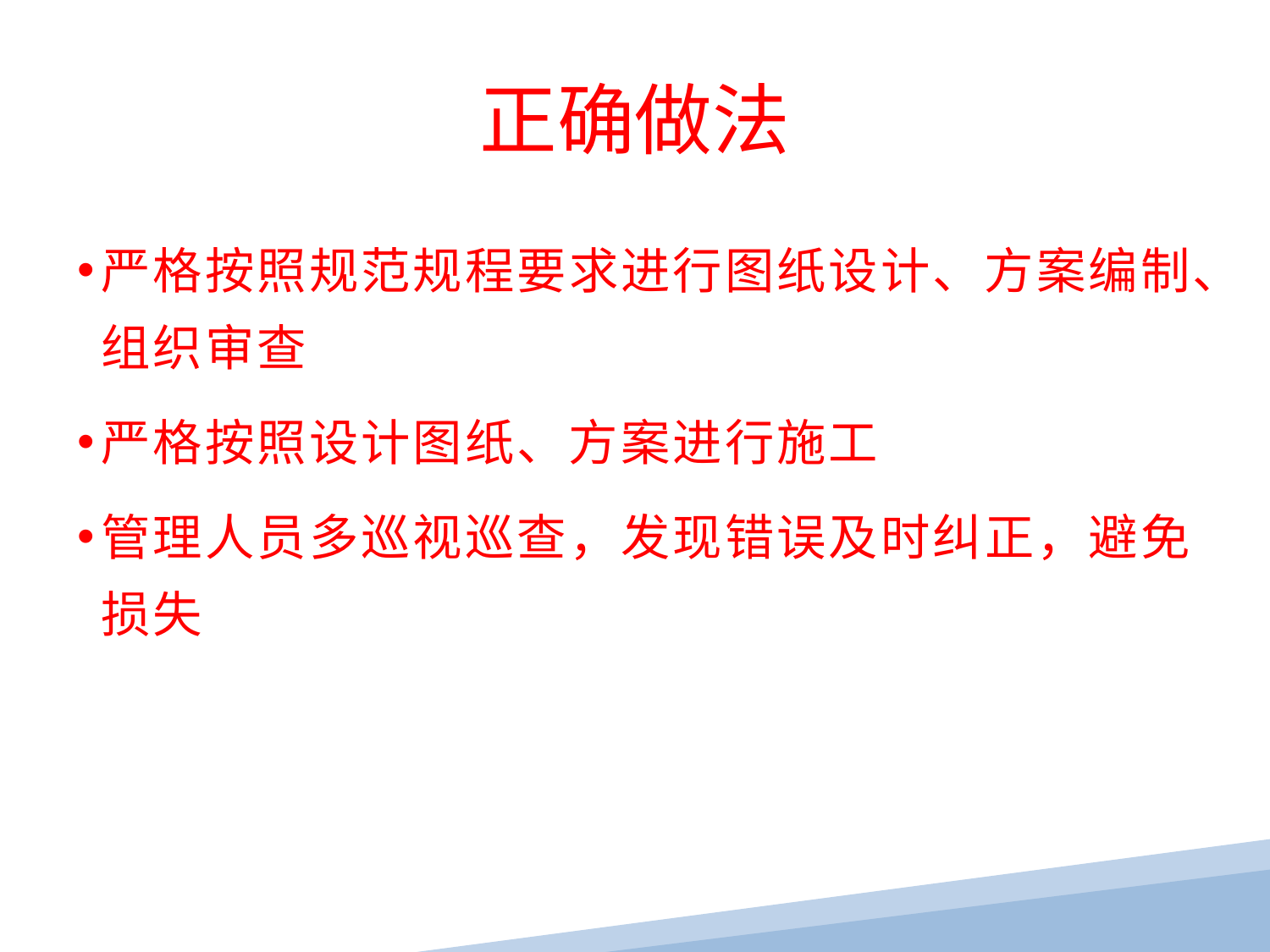

正确做法
严格按照规范规程要求进行图纸设计、方案编制、组织审查
严格按照设计图纸、方案进行施工
管理人员多巡视巡查，发现错误及时纠正，避免损失